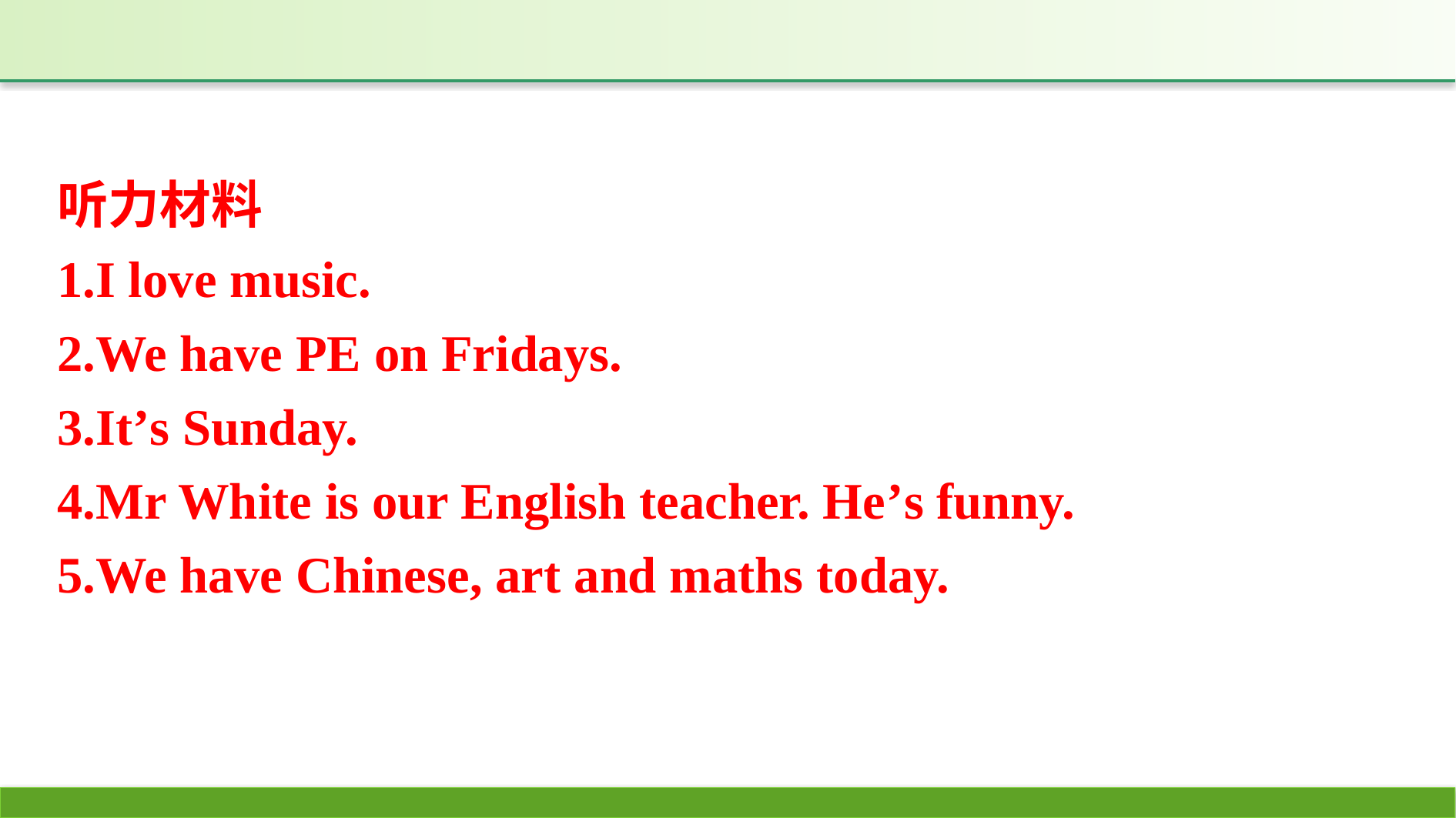

听力材料
1.I love music.
2.We have PE on Fridays.
3.It’s Sunday.
4.Mr White is our English teacher. He’s funny.
5.We have Chinese, art and maths today.